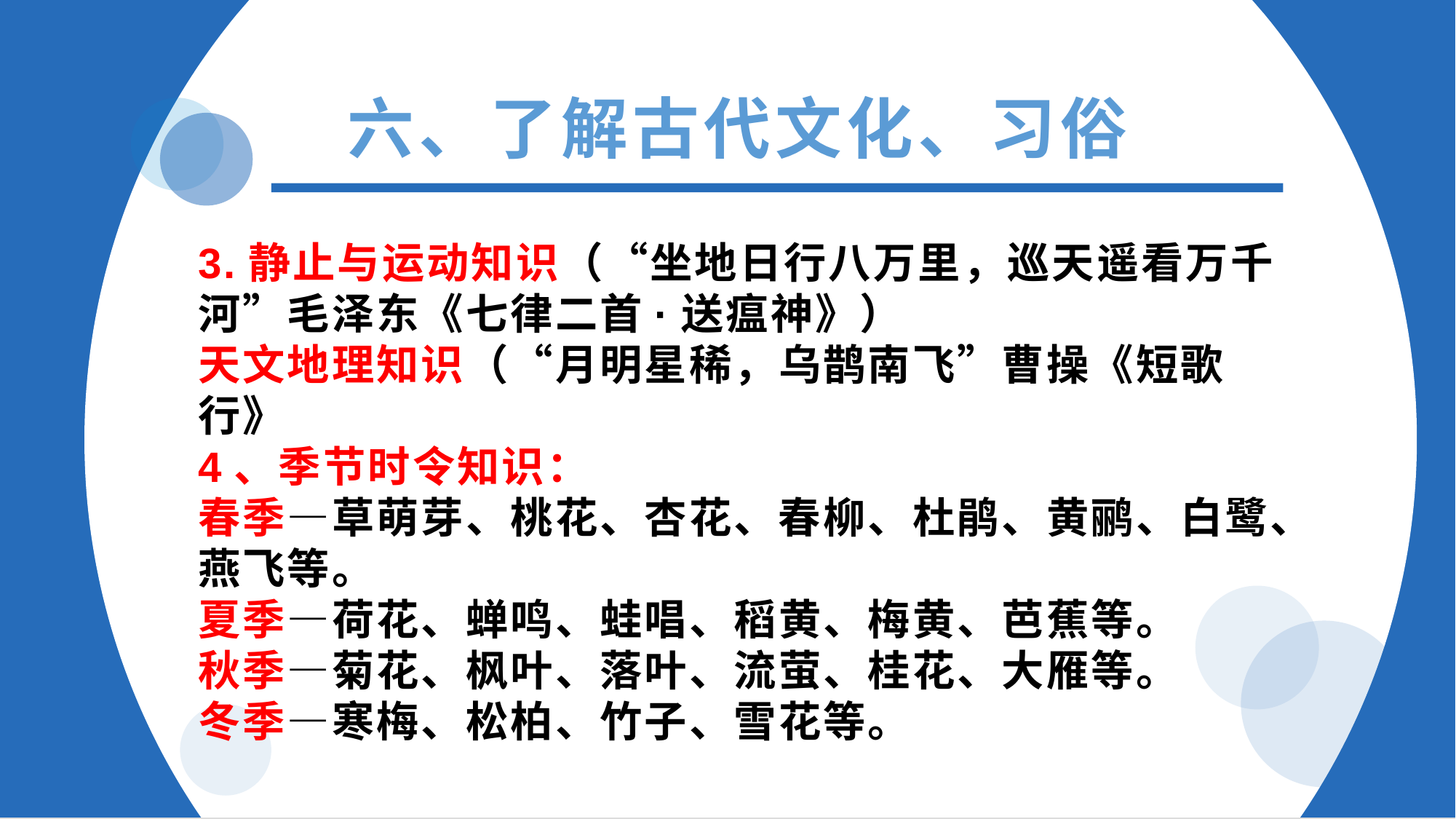

六、了解古代文化、习俗

3.静止与运动知识（“坐地日行八万里，巡天遥看万千河”毛泽东《七律二首·送瘟神》）
天文地理知识（“月明星稀，乌鹊南飞”曹操《短歌行》
4、季节时令知识：
春季—草萌芽、桃花、杏花、春柳、杜鹃、黄鹂、白鹭、燕飞等。
夏季—荷花、蝉鸣、蛙唱、稻黄、梅黄、芭蕉等。
秋季—菊花、枫叶、落叶、流萤、桂花、大雁等。
冬季—寒梅、松柏、竹子、雪花等。